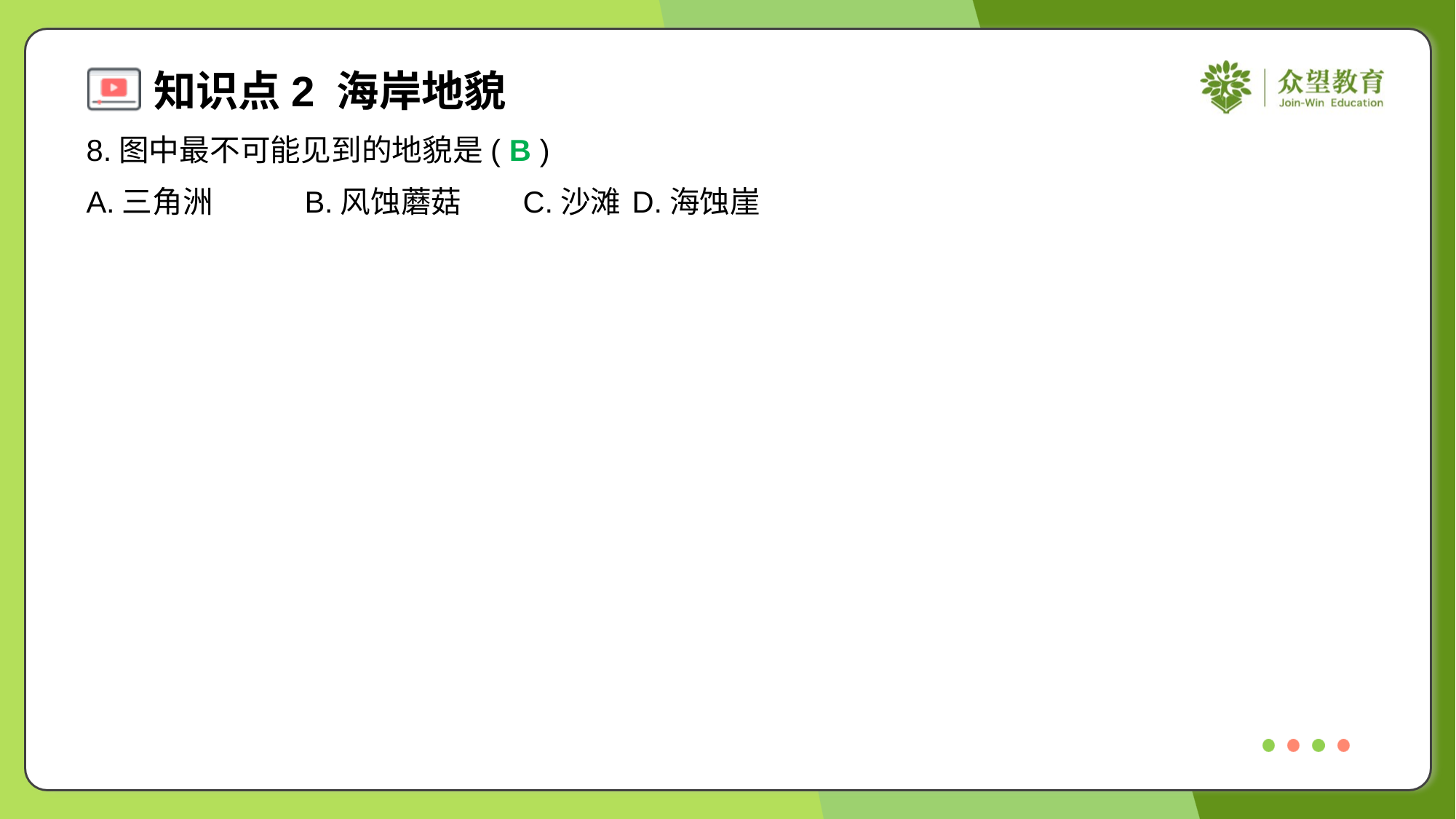

8.图中最不可能见到的地貌是(     )
B
A.三角洲	B.风蚀蘑菇	C.沙滩	D.海蚀崖